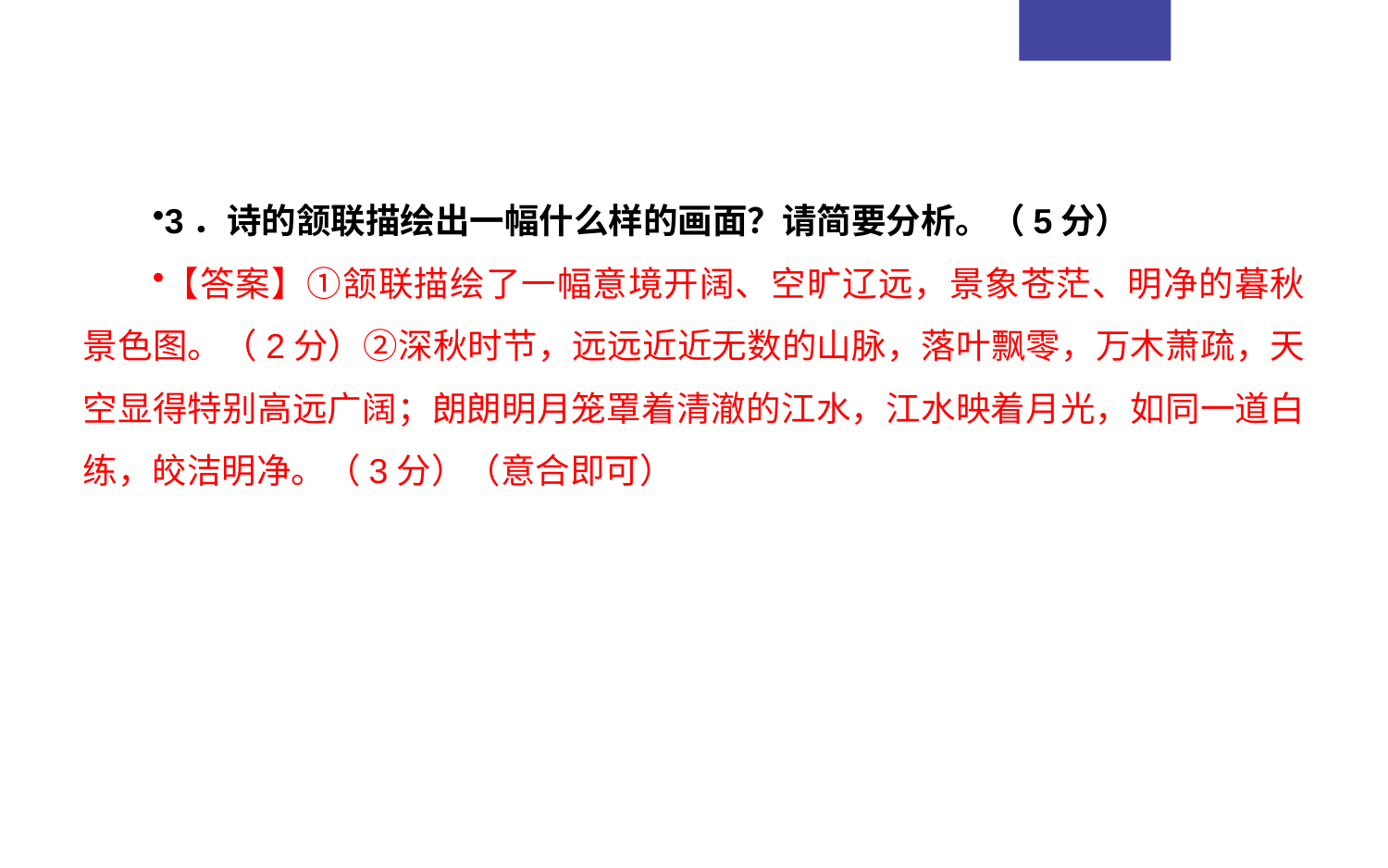

3．诗的颔联描绘出一幅什么样的画面？请简要分析。（5分）
【答案】①颔联描绘了一幅意境开阔、空旷辽远，景象苍茫、明净的暮秋景色图。（2分）②深秋时节，远远近近无数的山脉，落叶飘零，万木萧疏，天空显得特别高远广阔；朗朗明月笼罩着清澈的江水，江水映着月光，如同一道白练，皎洁明净。（3分）（意合即可）